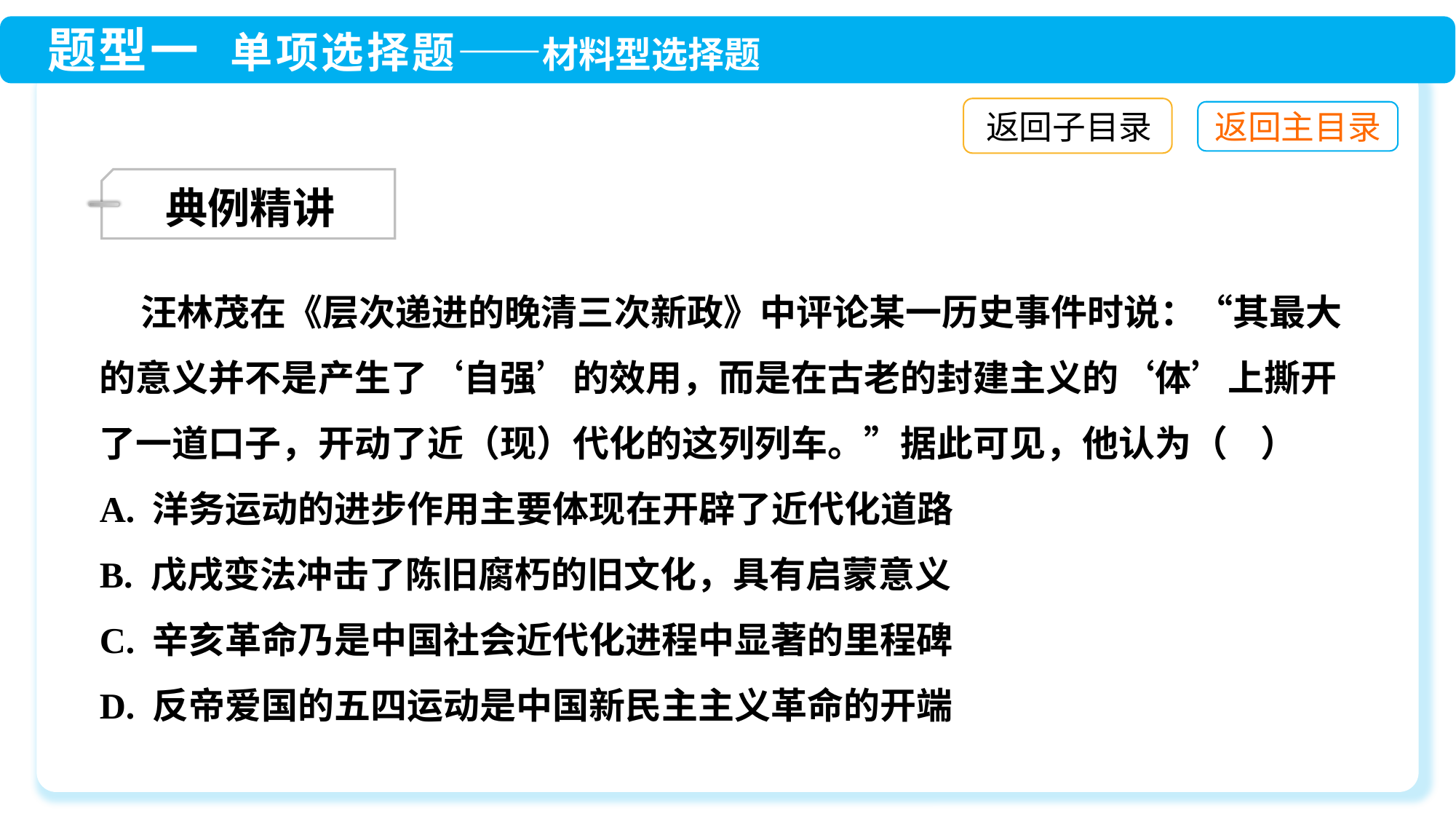

返回子目录
典例精讲

    汪林茂在《层次递进的晚清三次新政》中评论某一历史事件时说：“其最大的意义并不是产生了‘自强’的效用，而是在古老的封建主义的‘体’上撕开了一道口子，开动了近（现）代化的这列列车。”据此可见，他认为（    ）
A. 洋务运动的进步作用主要体现在开辟了近代化道路
B. 戊戌变法冲击了陈旧腐朽的旧文化，具有启蒙意义
C. 辛亥革命乃是中国社会近代化进程中显著的里程碑
D. 反帝爱国的五四运动是中国新民主主义革命的开端